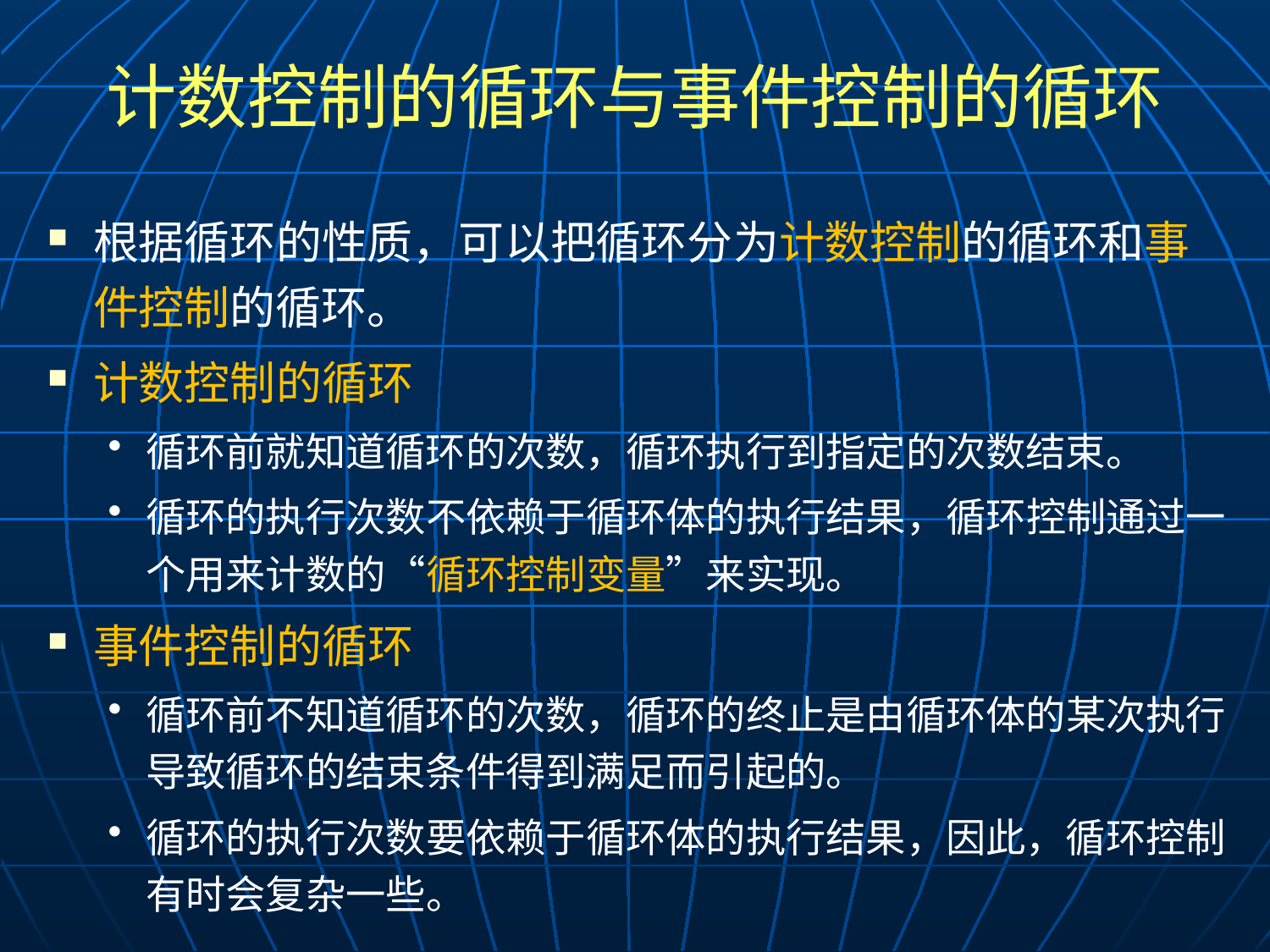

# 计数控制的循环与事件控制的循环
根据循环的性质，可以把循环分为计数控制的循环和事件控制的循环。
计数控制的循环
循环前就知道循环的次数，循环执行到指定的次数结束。
循环的执行次数不依赖于循环体的执行结果，循环控制通过一个用来计数的“循环控制变量”来实现。
事件控制的循环
循环前不知道循环的次数，循环的终止是由循环体的某次执行导致循环的结束条件得到满足而引起的。
循环的执行次数要依赖于循环体的执行结果，因此，循环控制有时会复杂一些。